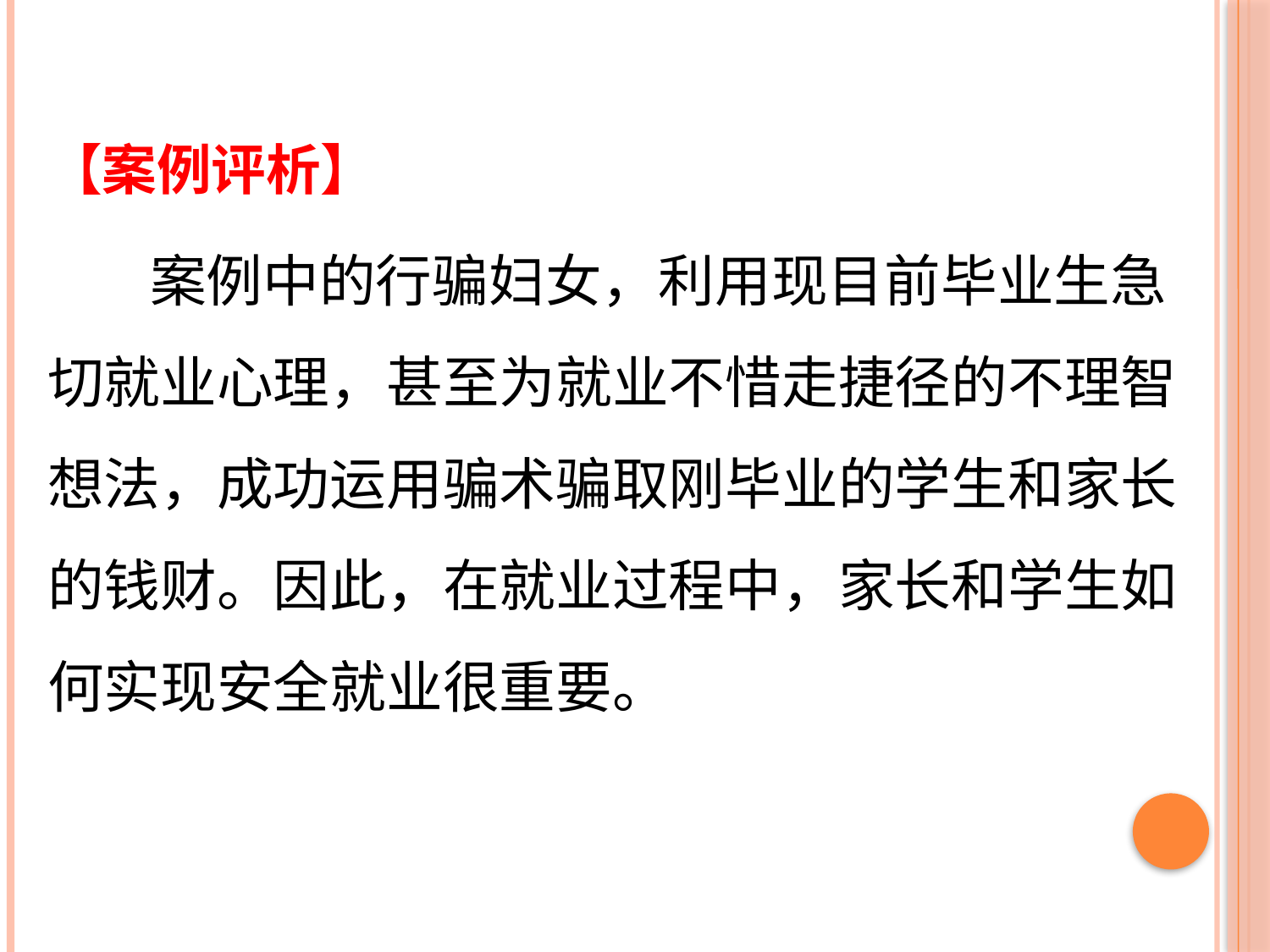

【案例评析】
       案例中的行骗妇女，利用现目前毕业生急切就业心理，甚至为就业不惜走捷径的不理智想法，成功运用骗术骗取刚毕业的学生和家长的钱财。因此，在就业过程中，家长和学生如何实现安全就业很重要。